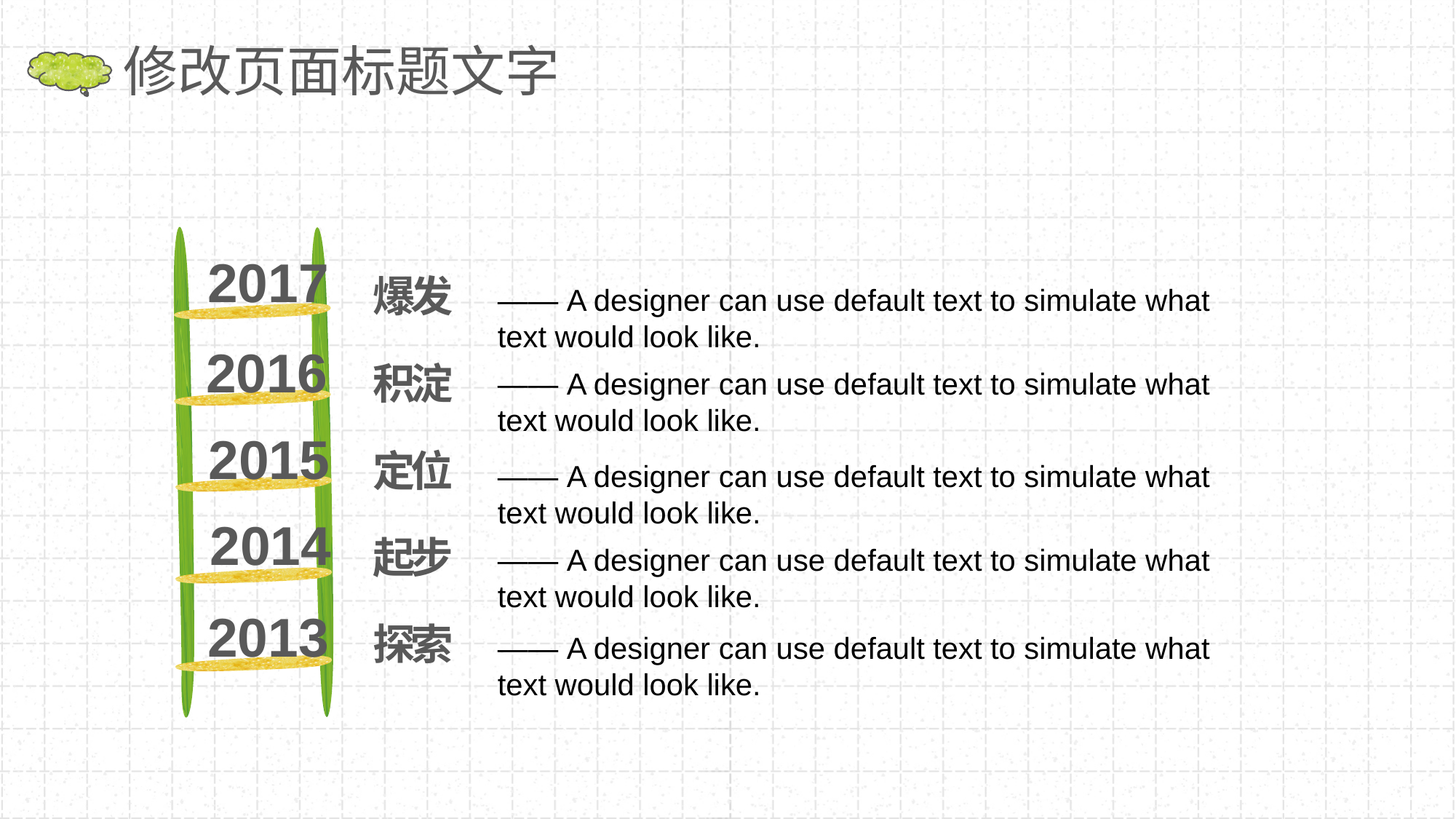

修改页面标题文字

2017
爆发
—— A designer can use default text to simulate what text would look like.

2016
积淀
—— A designer can use default text to simulate what text would look like.

2015
定位
—— A designer can use default text to simulate what text would look like.

2014
起步
—— A designer can use default text to simulate what text would look like.

2013
探索
—— A designer can use default text to simulate what text would look like.